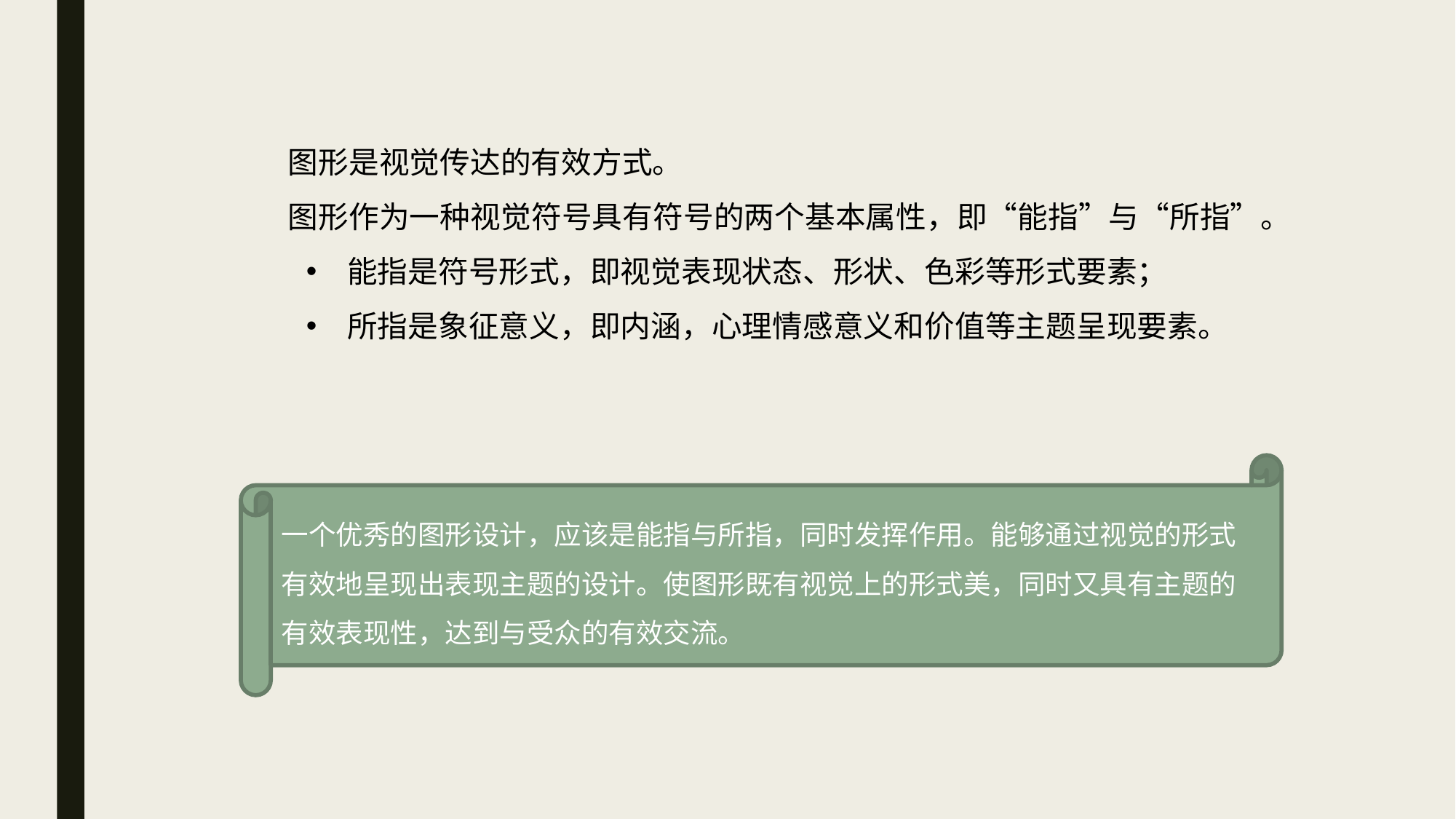

图形是视觉传达的有效方式。
图形作为一种视觉符号具有符号的两个基本属性，即“能指”与“所指”。
能指是符号形式，即视觉表现状态、形状、色彩等形式要素；
所指是象征意义，即内涵，心理情感意义和价值等主题呈现要素。
一个优秀的图形设计，应该是能指与所指，同时发挥作用。能够通过视觉的形式有效地呈现出表现主题的设计。使图形既有视觉上的形式美，同时又具有主题的有效表现性，达到与受众的有效交流。